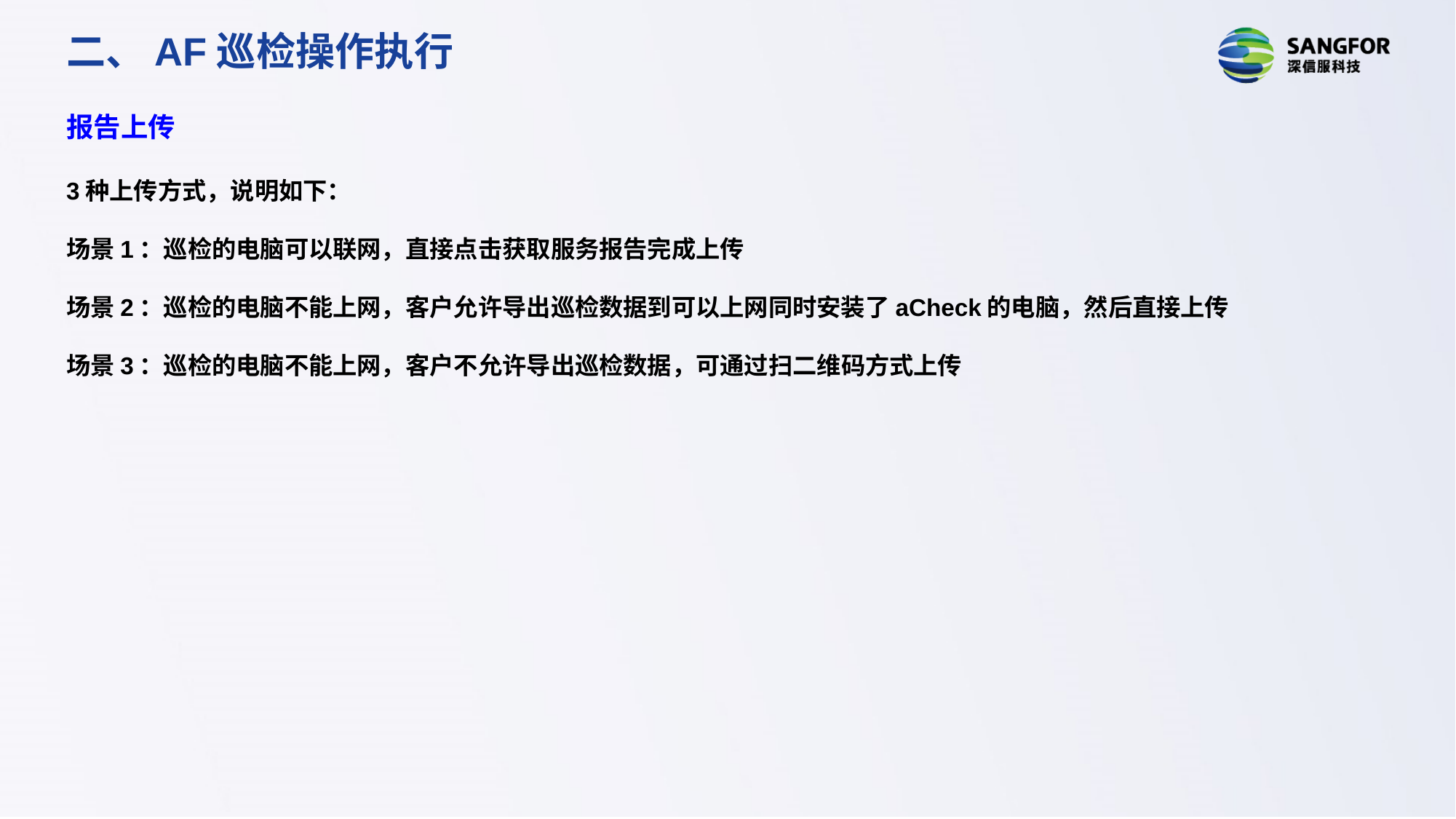

二、AF巡检操作执行
报告上传

3种上传方式，说明如下：

场景1：巡检的电脑可以联网，直接点击获取服务报告完成上传

场景2：巡检的电脑不能上网，客户允许导出巡检数据到可以上网同时安装了aCheck的电脑，然后直接上传

场景3：巡检的电脑不能上网，客户不允许导出巡检数据，可通过扫二维码方式上传